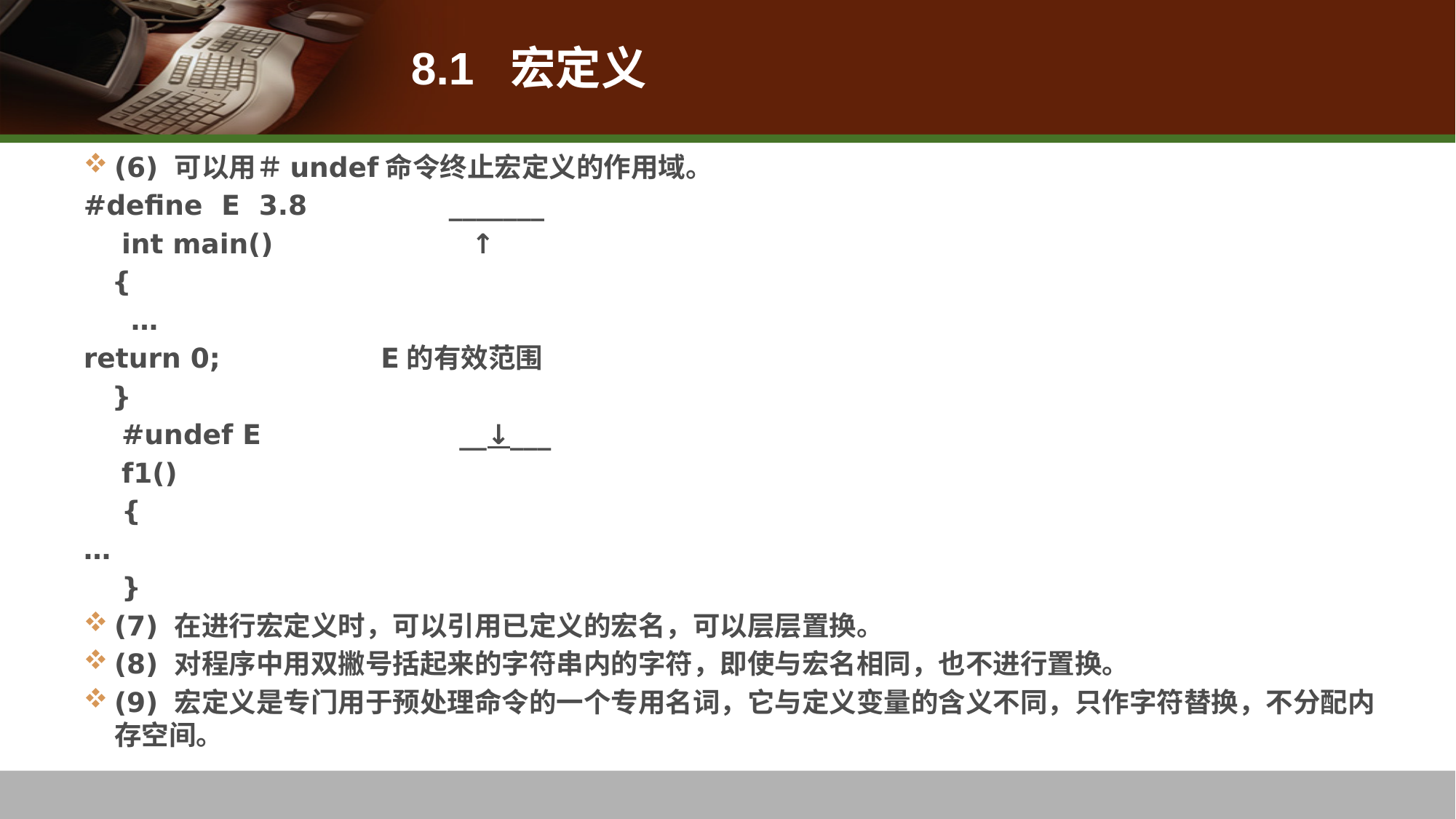

# 8.1  宏定义
(6) 可以用＃undef命令终止宏定义的作用域。
#define  E  3.8               _______
    int main()                     ↑
   {
     …
return 0;                 E的有效范围
   }
    #undef E                     __↓___
    f1()
    {
…
    }
(7) 在进行宏定义时，可以引用已定义的宏名，可以层层置换。
(8) 对程序中用双撇号括起来的字符串内的字符，即使与宏名相同，也不进行置换。
(9) 宏定义是专门用于预处理命令的一个专用名词，它与定义变量的含义不同，只作字符替换，不分配内存空间。